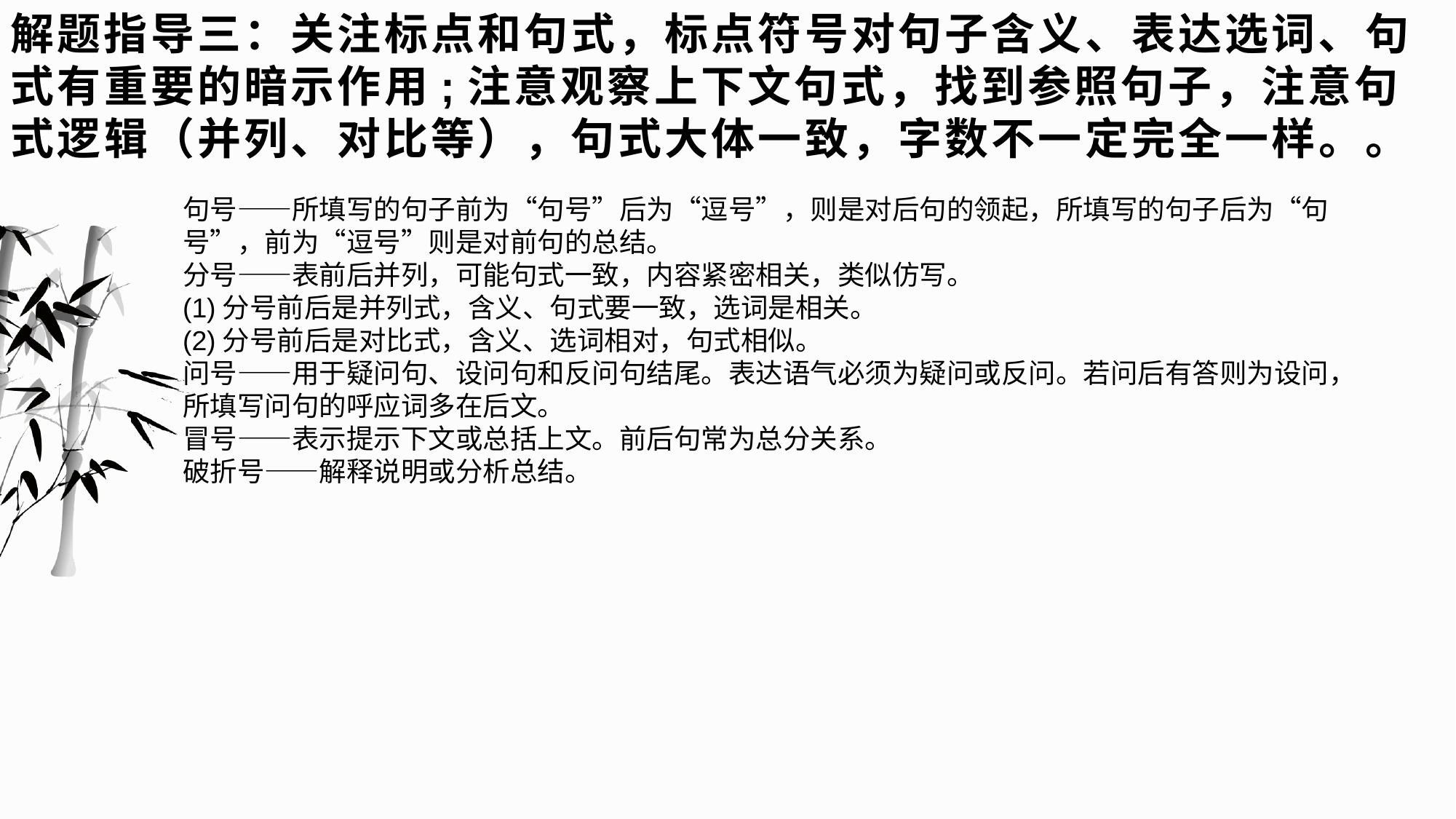

# 解题指导三：关注标点和句式，标点符号对句子含义、表达选词、句式有重要的暗示作用;注意观察上下文句式，找到参照句子，注意句式逻辑（并列、对比等），句式大体一致，字数不一定完全一样。。

句号——所填写的句子前为“句号”后为“逗号”，则是对后句的领起，所填写的句子后为“句号”，前为“逗号”则是对前句的总结。
分号——表前后并列，可能句式一致，内容紧密相关，类似仿写。
(1)分号前后是并列式，含义、句式要一致，选词是相关。
(2)分号前后是对比式，含义、选词相对，句式相似。
问号——用于疑问句、设问句和反问句结尾。表达语气必须为疑问或反问。若问后有答则为设问，所填写问句的呼应词多在后文。
冒号——表示提示下文或总括上文。前后句常为总分关系。
破折号——解释说明或分析总结。